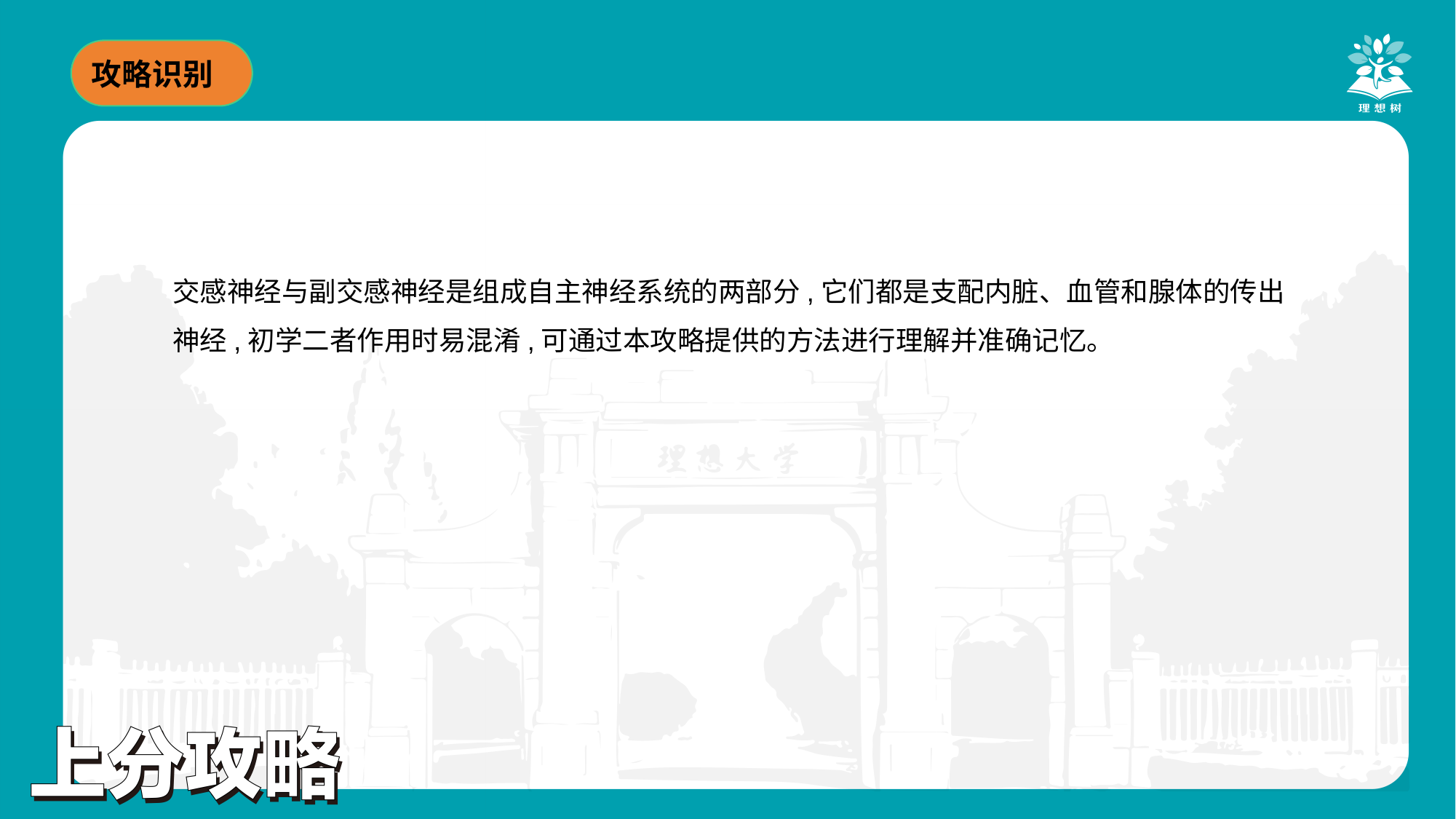

攻略识别
交感神经与副交感神经是组成自主神经系统的两部分,它们都是支配内脏、血管和腺体的传出神经,初学二者作用时易混淆,可通过本攻略提供的方法进行理解并准确记忆。